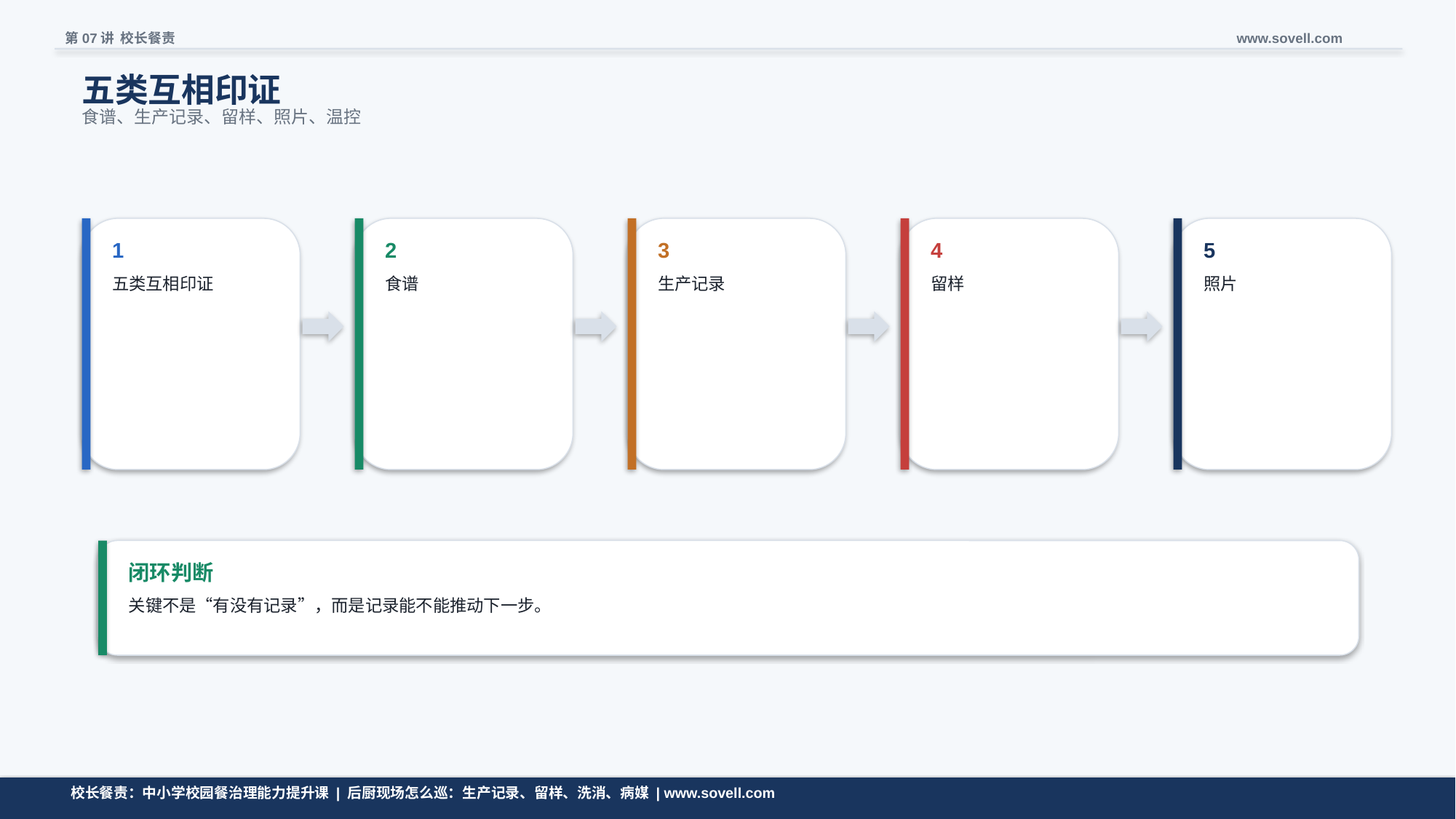

第07讲  校长餐责
www.sovell.com

五类互相印证
食谱、生产记录、留样、照片、温控

1
2
3
4
5
五类互相印证
食谱
生产记录
留样
照片

闭环判断
关键不是“有没有记录”，而是记录能不能推动下一步。

流程页要让校长看见闭环，而不是看见一堆名词。
校长餐责：中小学校园餐治理能力提升课 | 后厨现场怎么巡：生产记录、留样、洗消、病媒 | www.sovell.com